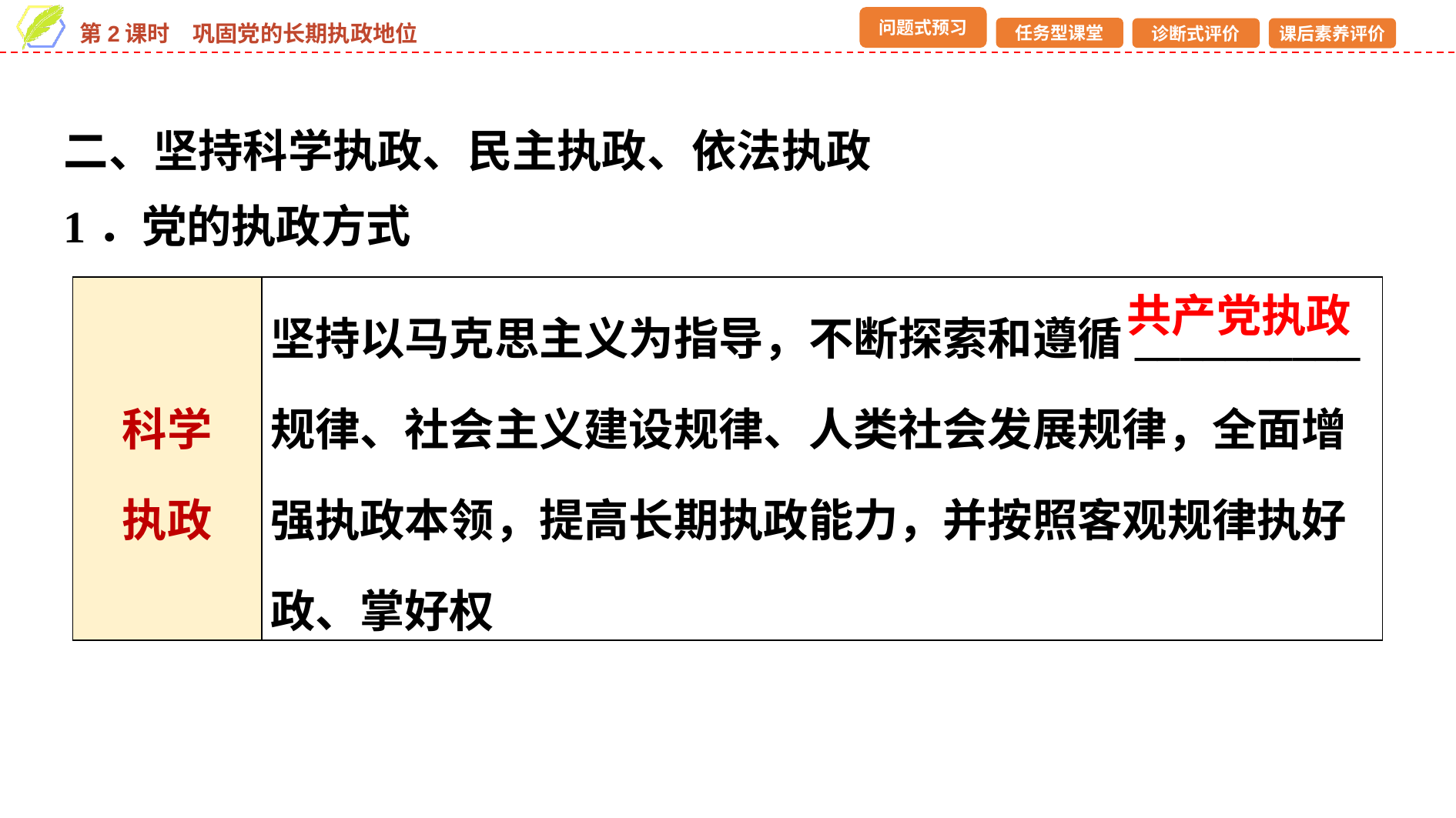

二、坚持科学执政、民主执政、依法执政
1．党的执政方式
| 科学 执政 | 坚持以马克思主义为指导，不断探索和遵循\_\_\_\_\_\_\_\_\_\_规律、社会主义建设规律、人类社会发展规律，全面增强执政本领，提高长期执政能力，并按照客观规律执好政、掌好权 |
| --- | --- |
共产党执政